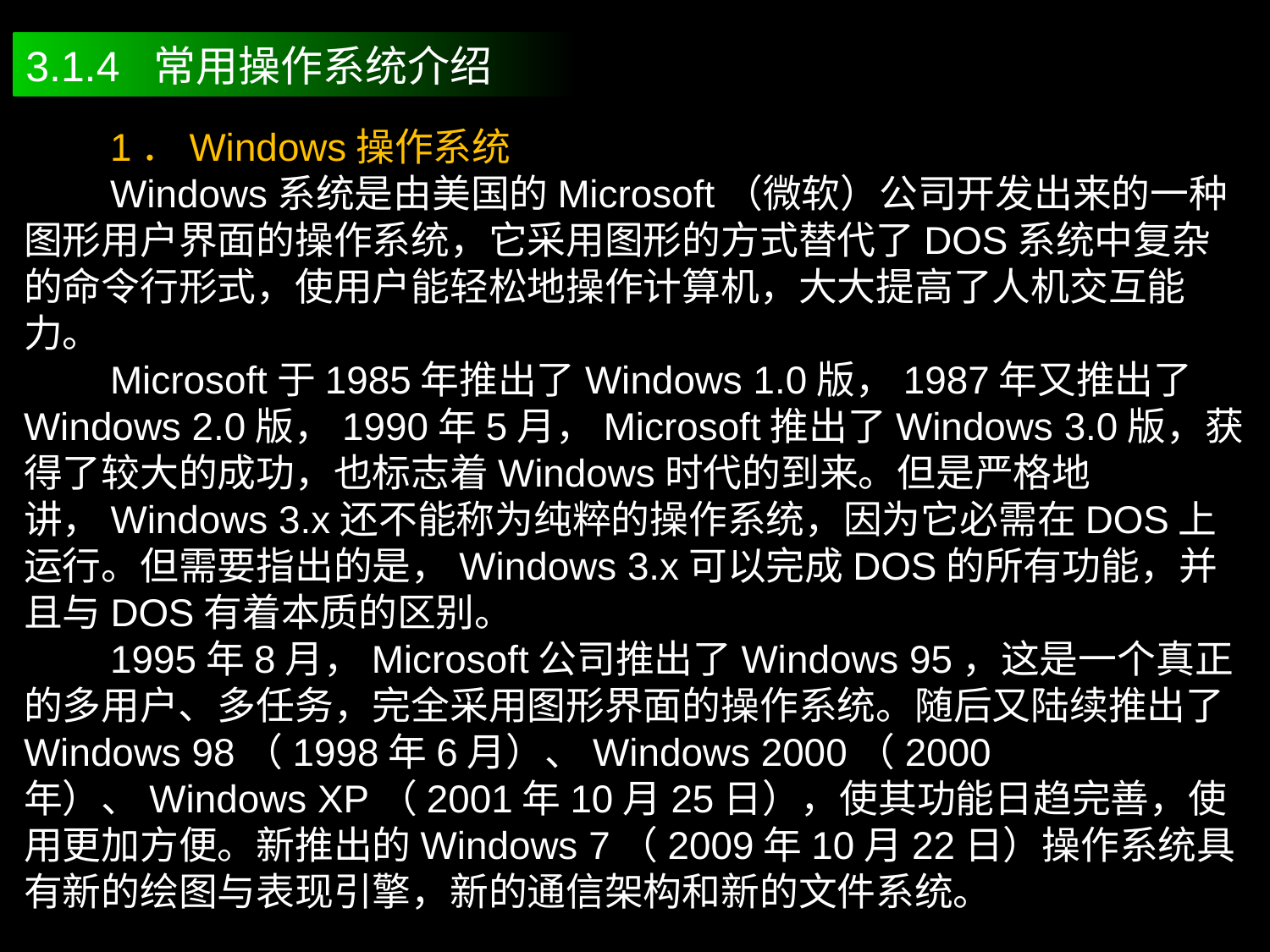

3.1.4  常用操作系统介绍
        1．Windows操作系统
        Windows系统是由美国的Microsoft（微软）公司开发出来的一种图形用户界面的操作系统，它采用图形的方式替代了DOS系统中复杂的命令行形式，使用户能轻松地操作计算机，大大提高了人机交互能力。
        Microsoft于1985年推出了Windows 1.0版，1987年又推出了Windows 2.0版，1990年5月，Microsoft推出了Windows 3.0版，获得了较大的成功，也标志着Windows时代的到来。但是严格地讲，Windows 3.x还不能称为纯粹的操作系统，因为它必需在DOS上运行。但需要指出的是，Windows 3.x可以完成DOS的所有功能，并且与DOS有着本质的区别。
        1995年8月，Microsoft公司推出了Windows 95，这是一个真正的多用户、多任务，完全采用图形界面的操作系统。随后又陆续推出了Windows 98（1998年6月）、Windows 2000（2000年）、Windows XP（2001年10月25日），使其功能日趋完善，使用更加方便。新推出的Windows 7（2009年10月22日）操作系统具有新的绘图与表现引擎，新的通信架构和新的文件系统。